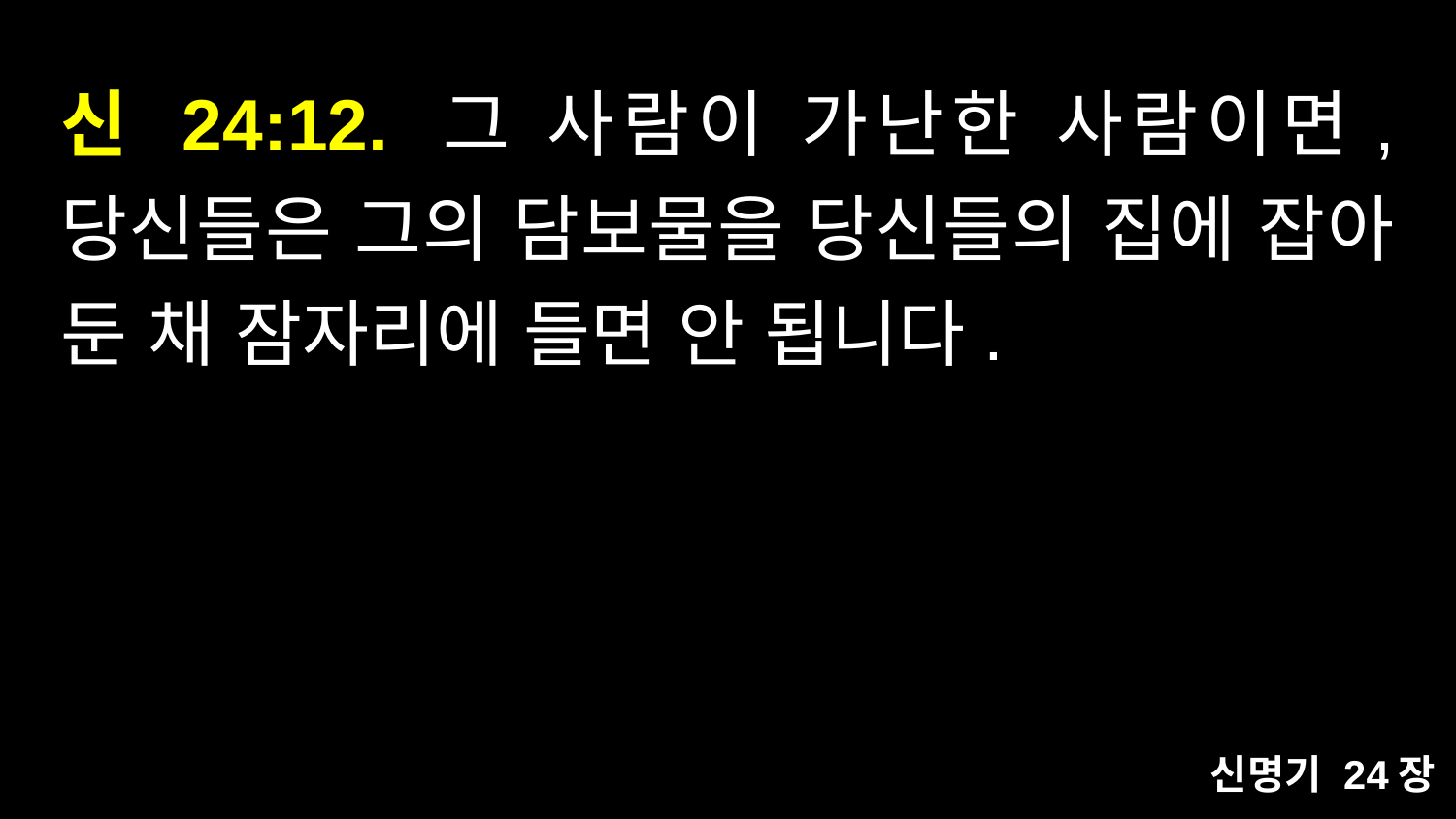

# 신 24:12. 그 사람이 가난한 사람이면, 당신들은 그의 담보물을 당신들의 집에 잡아 둔 채 잠자리에 들면 안 됩니다.
신명기 24장